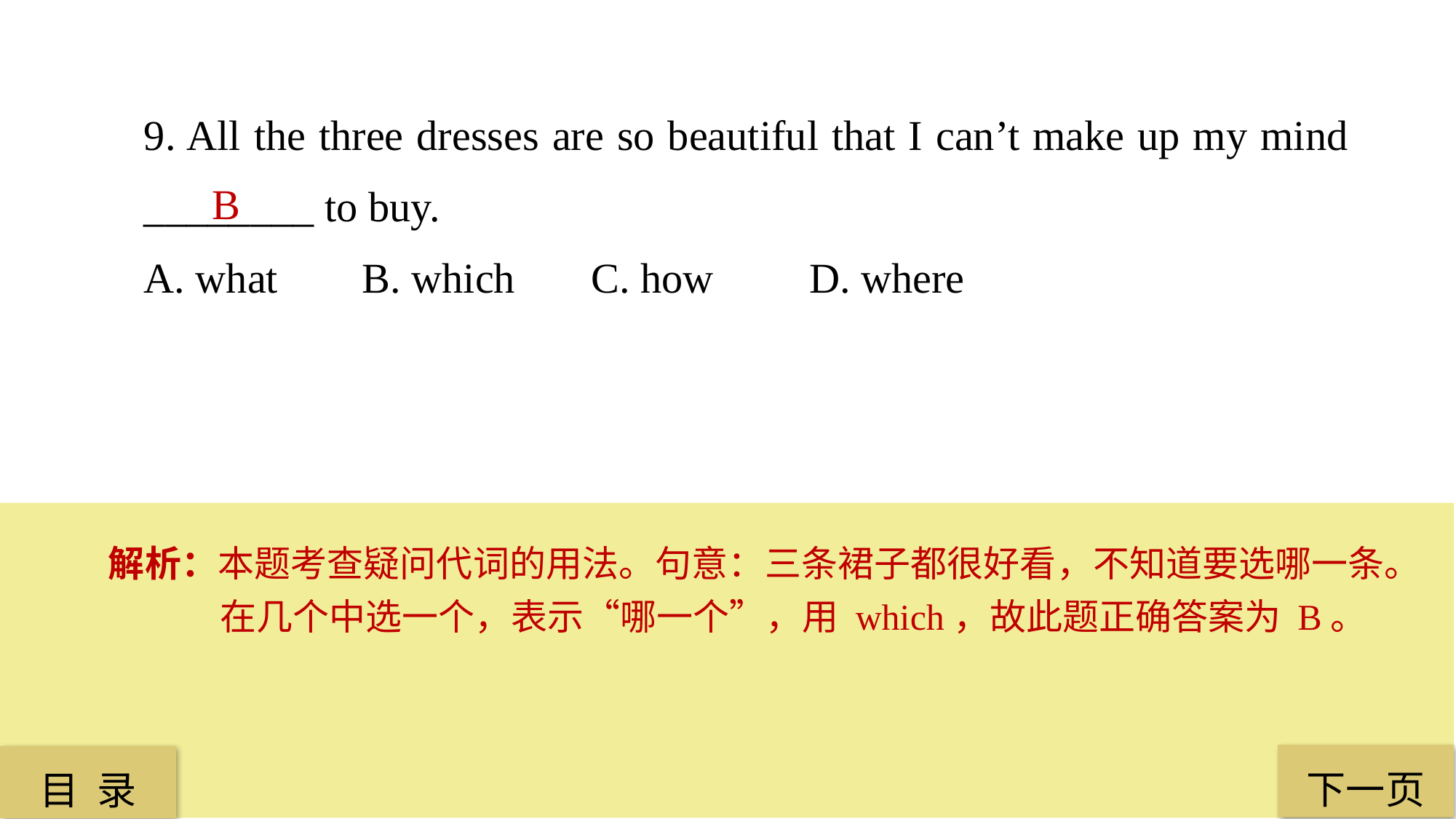

9. All the three dresses are so beautiful that I can’t make up my mind ________ to buy.
A. what 	B. which	 C. how	 D. where
B
解析：本题考查疑问代词的用法。句意：三条裙子都很好看，不知道要选哪一条。在几个中选一个，表示“哪一个”，用 which，故此题正确答案为 B。